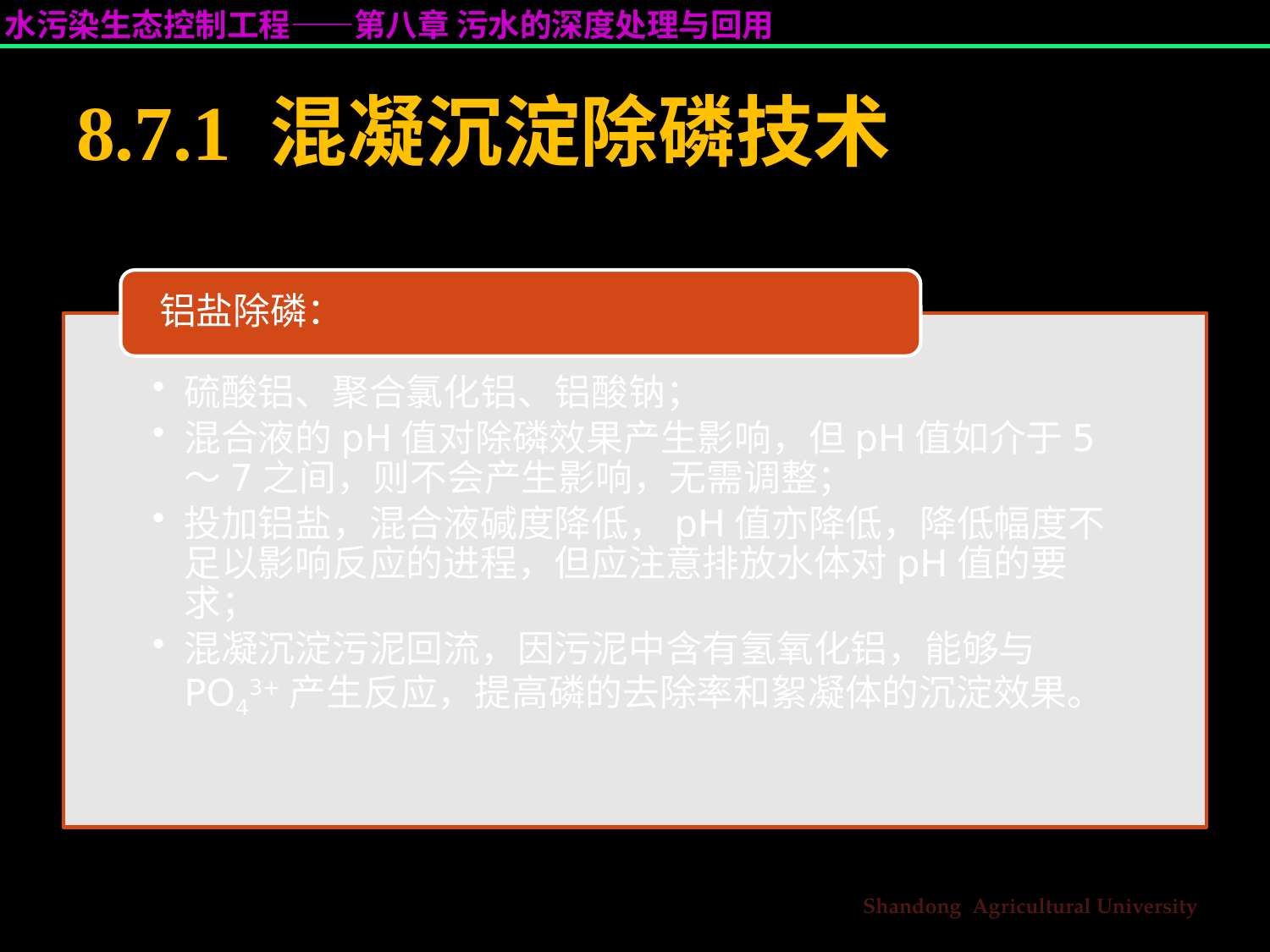

# 8.7.1 混凝沉淀除磷技术
硫酸铝、聚合氯化铝、铝酸钠；
混合液的pH值对除磷效果产生影响，但pH值如介于5～7之间，则不会产生影响，无需调整；
投加铝盐，混合液碱度降低，pH值亦降低，降低幅度不足以影响反应的进程，但应注意排放水体对pH值的要求；
混凝沉淀污泥回流，因污泥中含有氢氧化铝，能够与PO43+产生反应，提高磷的去除率和絮凝体的沉淀效果。
铝盐除磷：